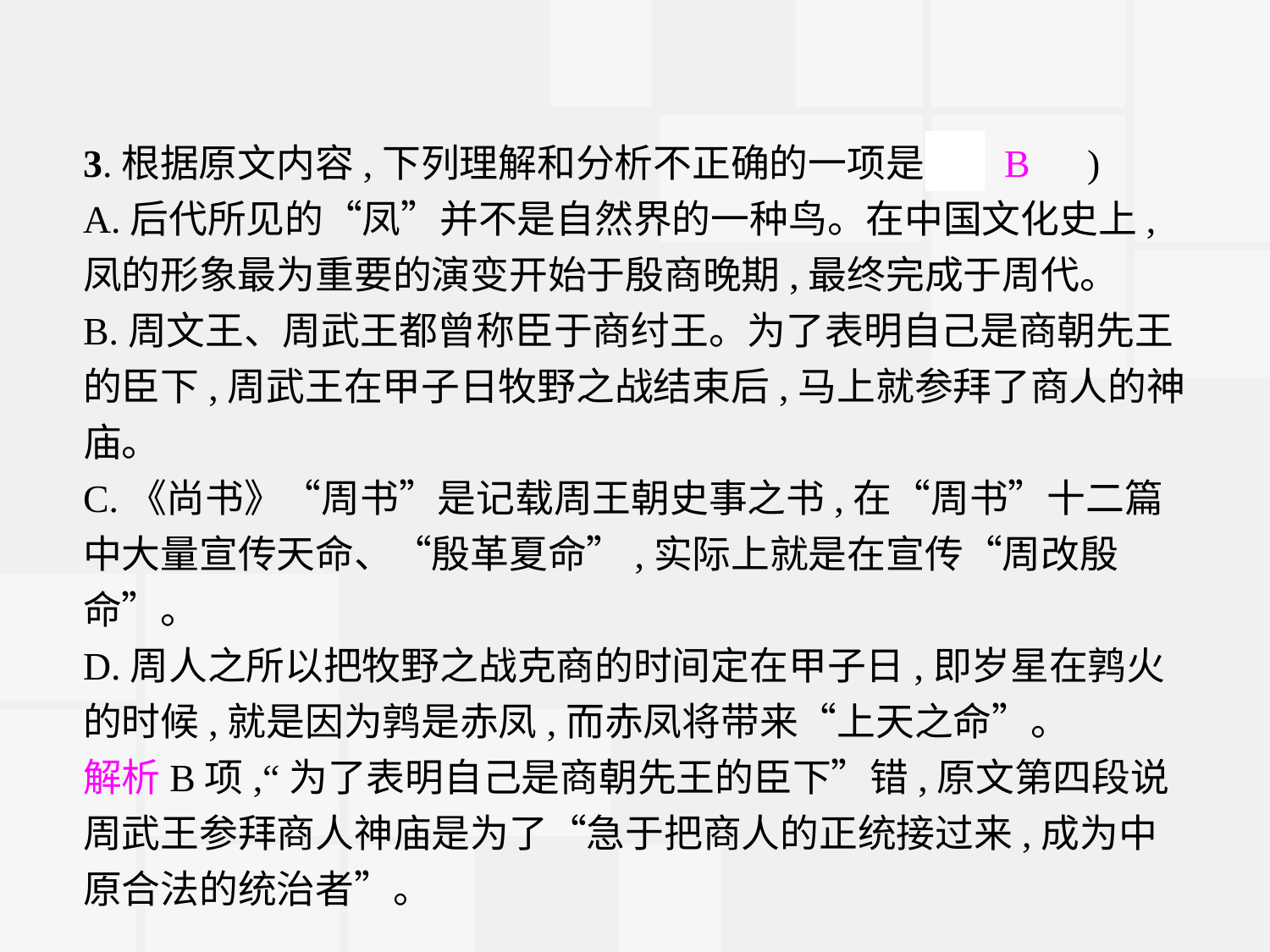

3.根据原文内容,下列理解和分析不正确的一项是(　B　)
A.后代所见的“凤”并不是自然界的一种鸟。在中国文化史上,凤的形象最为重要的演变开始于殷商晚期,最终完成于周代。
B.周文王、周武王都曾称臣于商纣王。为了表明自己是商朝先王的臣下,周武王在甲子日牧野之战结束后,马上就参拜了商人的神庙。
C.《尚书》“周书”是记载周王朝史事之书,在“周书”十二篇中大量宣传天命、“殷革夏命”,实际上就是在宣传“周改殷命”。
D.周人之所以把牧野之战克商的时间定在甲子日,即岁星在鹑火的时候,就是因为鹑是赤凤,而赤凤将带来“上天之命”。
解析B项,“为了表明自己是商朝先王的臣下”错,原文第四段说周武王参拜商人神庙是为了“急于把商人的正统接过来,成为中原合法的统治者”。